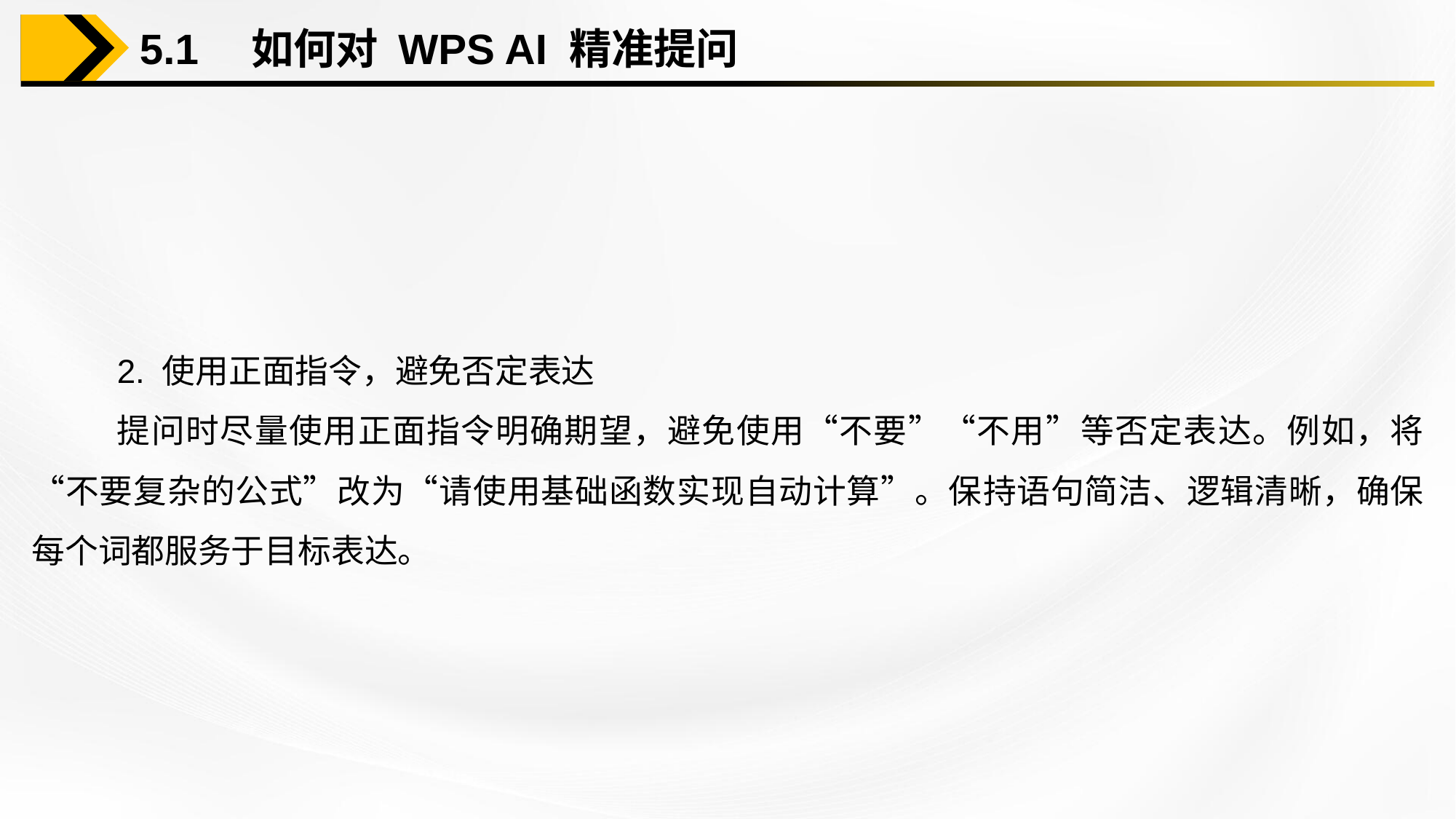

5.1　如何对 WPS AI 精准提问
2. 使用正面指令，避免否定表达
提问时尽量使用正面指令明确期望，避免使用“不要”“不用”等否定表达。例如，将“不要复杂的公式”改为“请使用基础函数实现自动计算”。保持语句简洁、逻辑清晰，确保每个词都服务于目标表达。